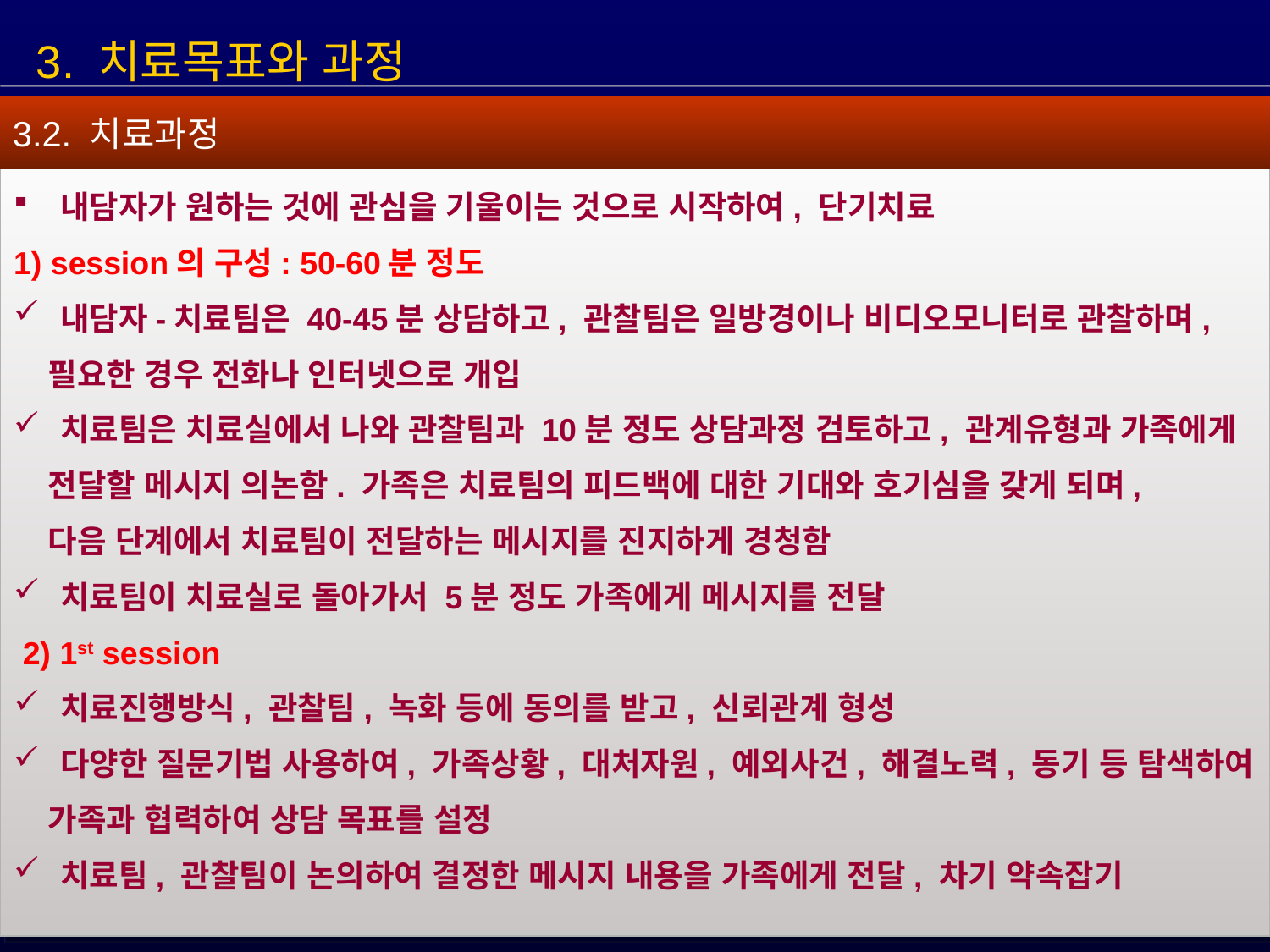

3. 치료목표와 과정

3.2. 치료과정
 내담자가 원하는 것에 관심을 기울이는 것으로 시작하여, 단기치료
1) session의 구성: 50-60분 정도
 내담자-치료팀은 40-45분 상담하고, 관찰팀은 일방경이나 비디오모니터로 관찰하며,
   필요한 경우 전화나 인터넷으로 개입
 치료팀은 치료실에서 나와 관찰팀과 10분 정도 상담과정 검토하고, 관계유형과 가족에게
   전달할 메시지 의논함. 가족은 치료팀의 피드백에 대한 기대와 호기심을 갖게 되며,
   다음 단계에서 치료팀이 전달하는 메시지를 진지하게 경청함
 치료팀이 치료실로 돌아가서 5분 정도 가족에게 메시지를 전달
 2) 1st session
 치료진행방식, 관찰팀, 녹화 등에 동의를 받고, 신뢰관계 형성
 다양한 질문기법 사용하여, 가족상황, 대처자원, 예외사건, 해결노력, 동기 등 탐색하여
   가족과 협력하여 상담 목표를 설정
 치료팀, 관찰팀이 논의하여 결정한 메시지 내용을 가족에게 전달, 차기 약속잡기